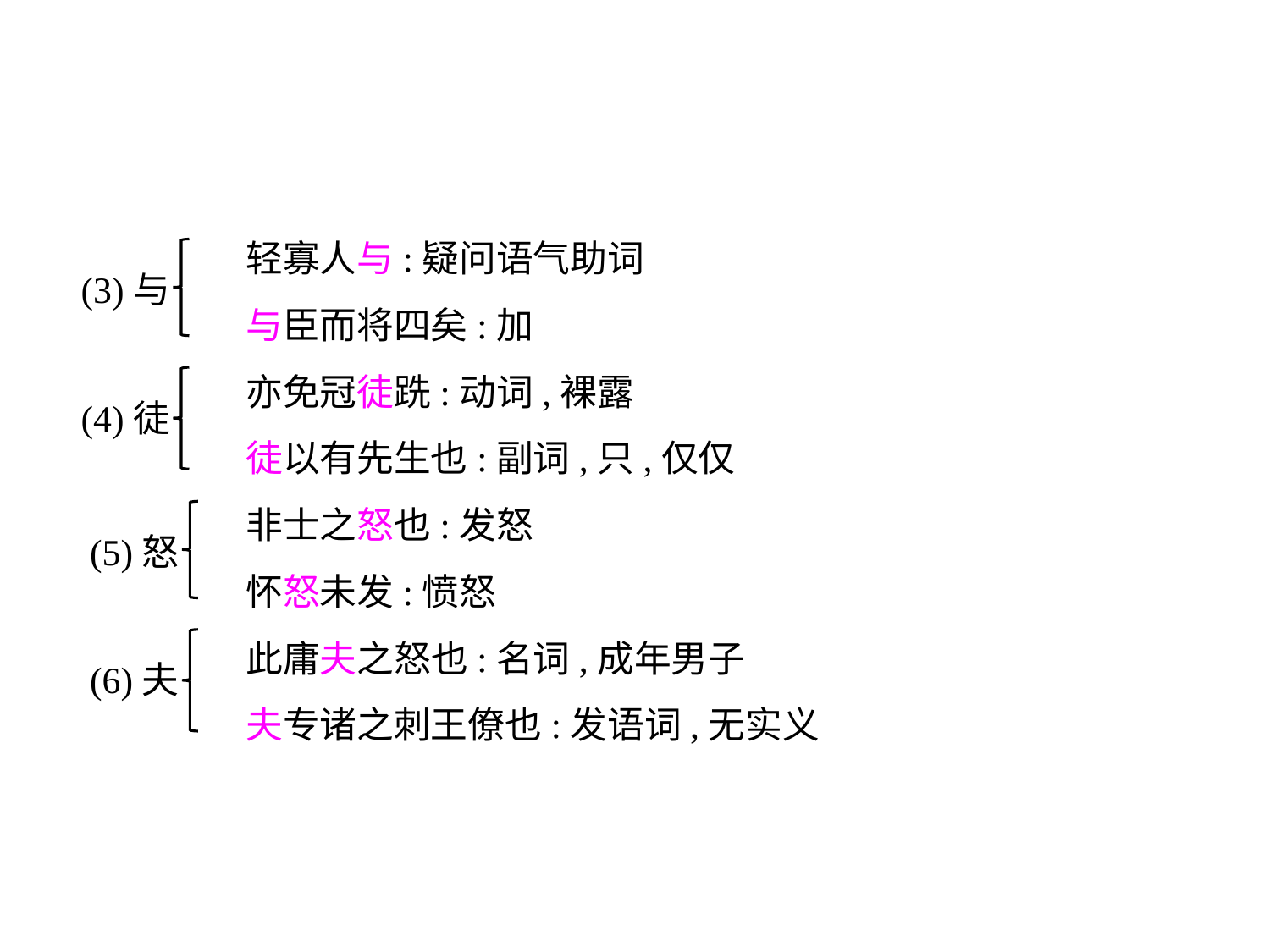

轻寡人与:疑问语气助词
	   与臣而将四矣:加
	   亦免冠徒跣:动词,裸露
	   徒以有先生也:副词,只,仅仅
	   非士之怒也:发怒
	   怀怒未发:愤怒
	   此庸夫之怒也:名词,成年男子
	   夫专诸之刺王僚也:发语词,无实义

(3)与

(4)徒

(5)怒

(6)夫